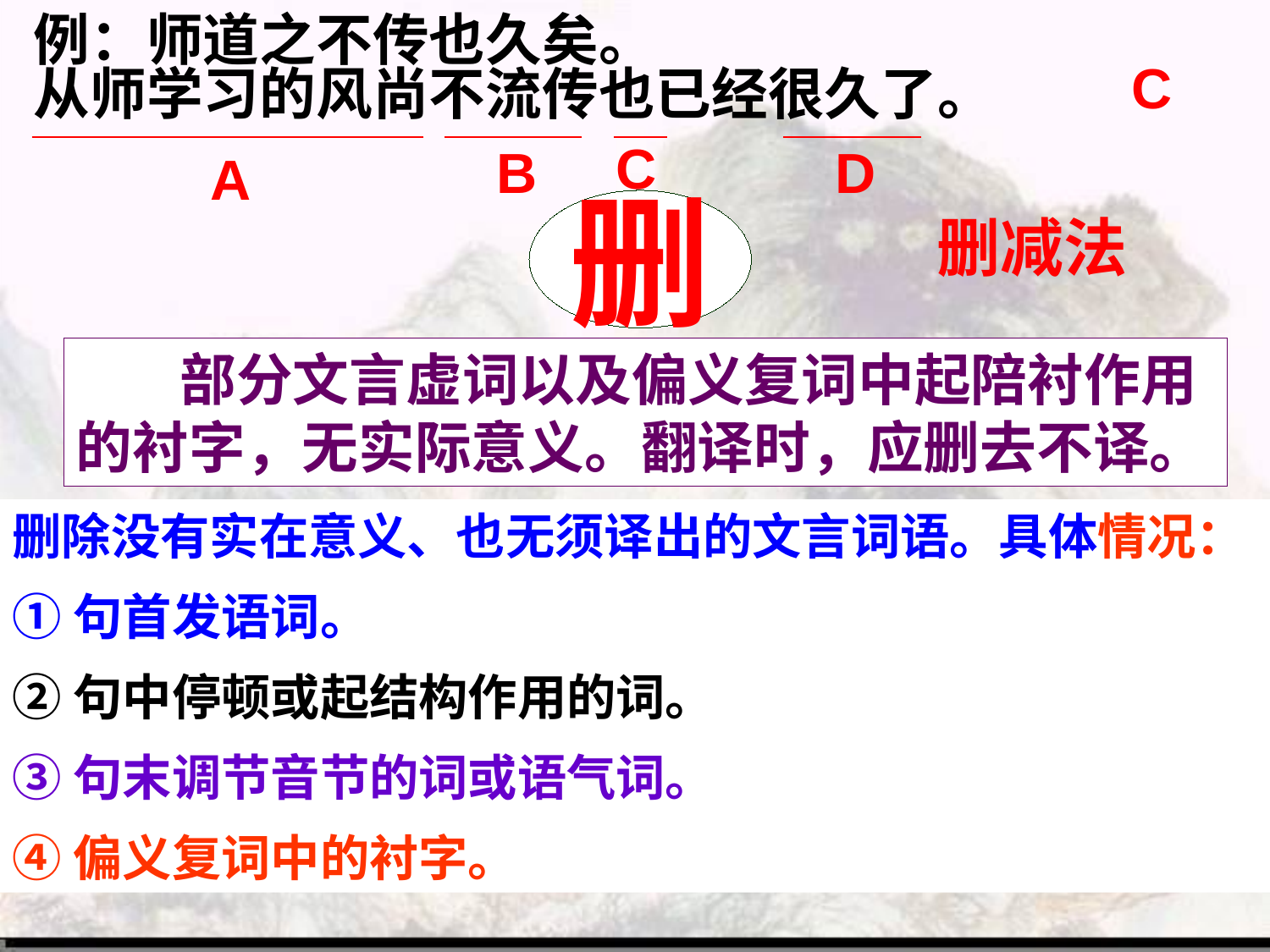

例：师道之不传也久矣。
从师学习的风尚不流传也已经很久了。

C
C
B
D
A
删
删减法
       部分文言虚词以及偏义复词中起陪衬作用的衬字，无实际意义。翻译时，应删去不译。
删除没有实在意义、也无须译出的文言词语。具体情况：
①句首发语词。
②句中停顿或起结构作用的词。
③句末调节音节的词或语气词。
④偏义复词中的衬字。